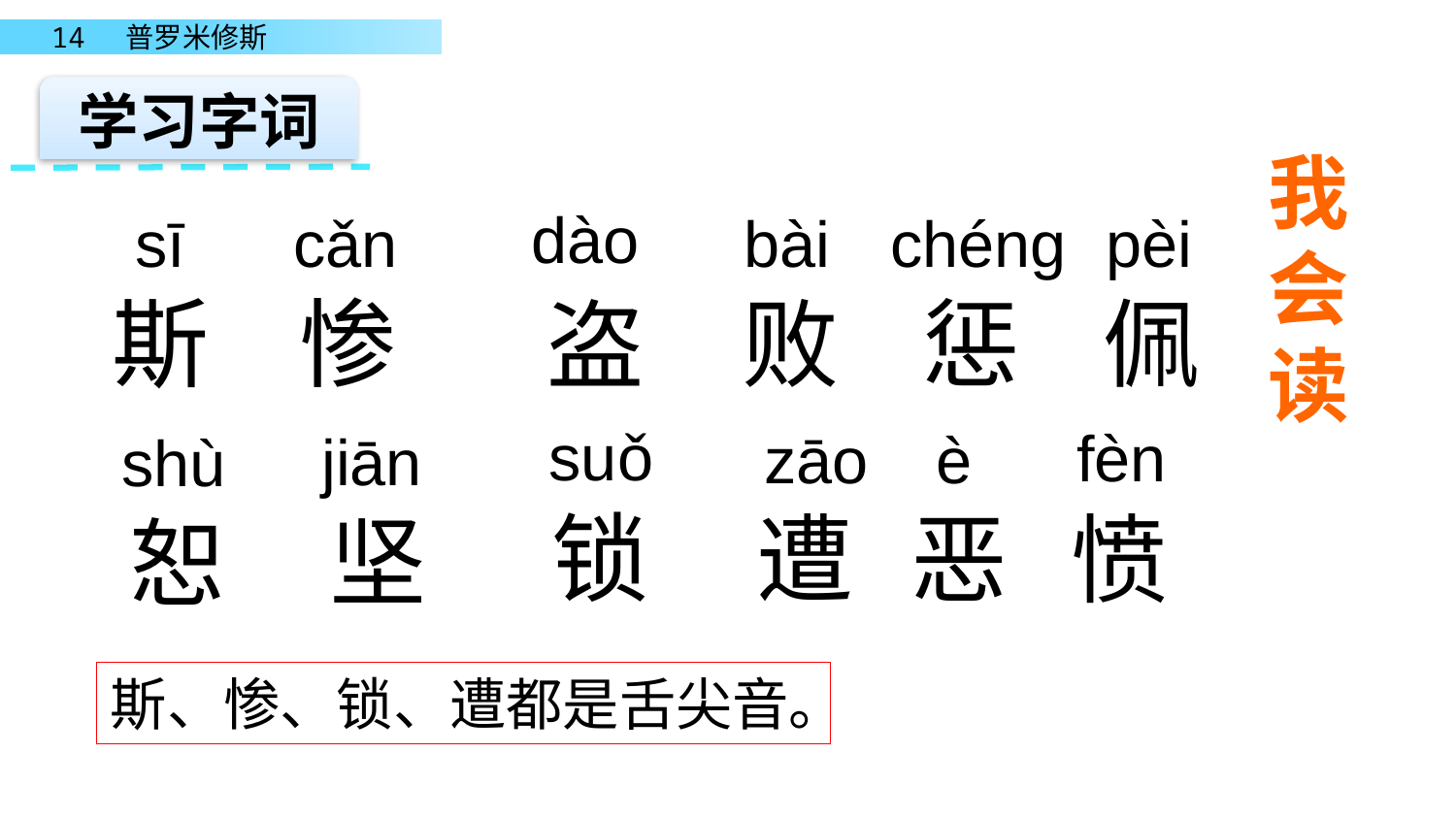

学习字词
我会读
dào
cǎn
bài
chéng
pèi
   sī
斯
惨
败
惩
佩
盗
suǒ
fèn
zāo
è
jiān
shù
锁
遭
恶
愤
坚
恕
斯、惨、锁、遭都是舌尖音。